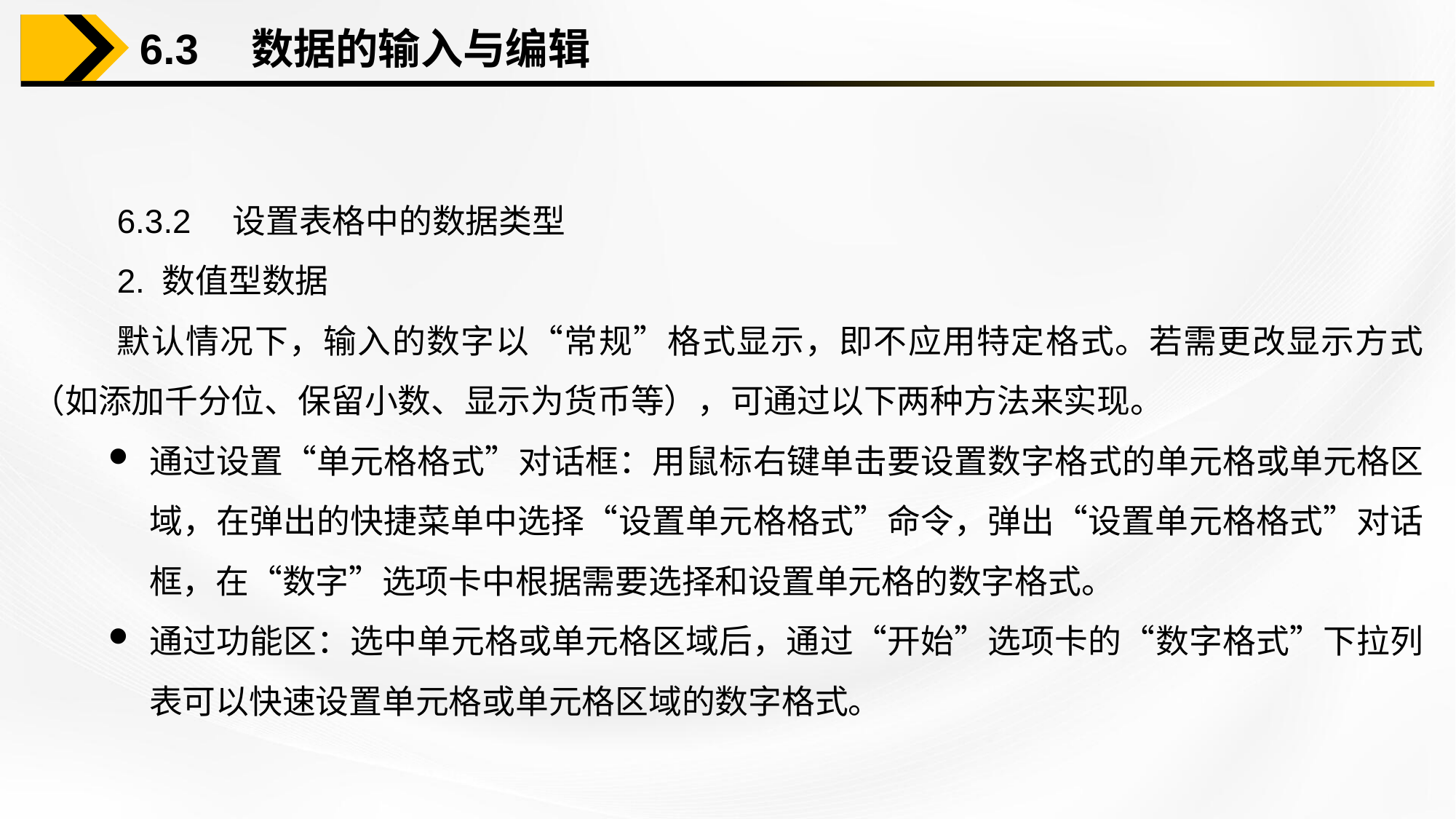

6.3　数据的输入与编辑
6.3.2　设置表格中的数据类型
2. 数值型数据
默认情况下，输入的数字以“常规”格式显示，即不应用特定格式。若需更改显示方式（如添加千分位、保留小数、显示为货币等），可通过以下两种方法来实现。
通过设置“单元格格式”对话框：用鼠标右键单击要设置数字格式的单元格或单元格区域，在弹出的快捷菜单中选择“设置单元格格式”命令，弹出“设置单元格格式”对话框，在“数字”选项卡中根据需要选择和设置单元格的数字格式。
通过功能区：选中单元格或单元格区域后，通过“开始”选项卡的“数字格式”下拉列表可以快速设置单元格或单元格区域的数字格式。